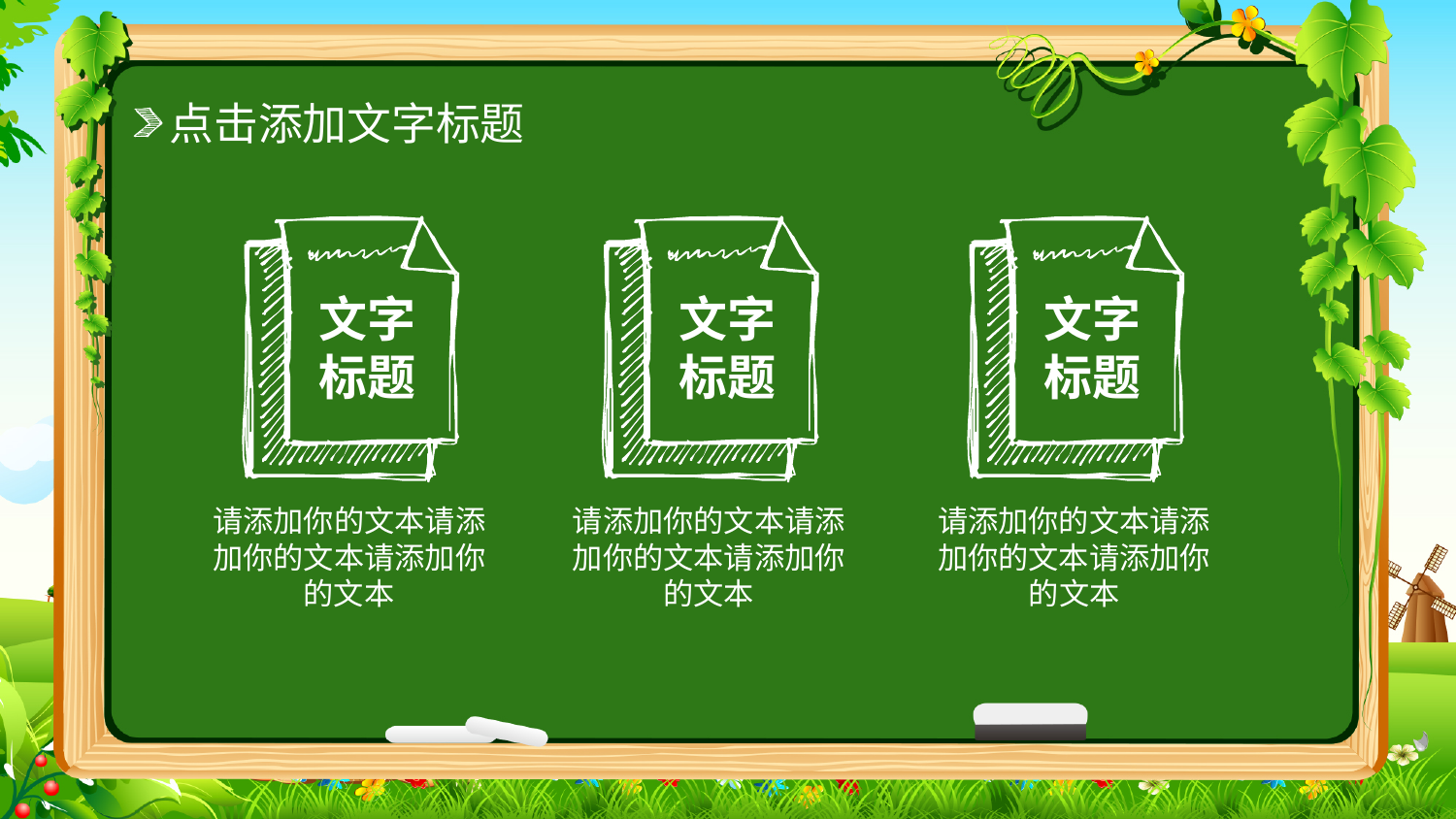

点击添加文字标题

文字
标题
文字
标题
文字
标题
请添加你的文本请添加你的文本请添加你的文本
请添加你的文本请添加你的文本请添加你的文本
请添加你的文本请添加你的文本请添加你的文本